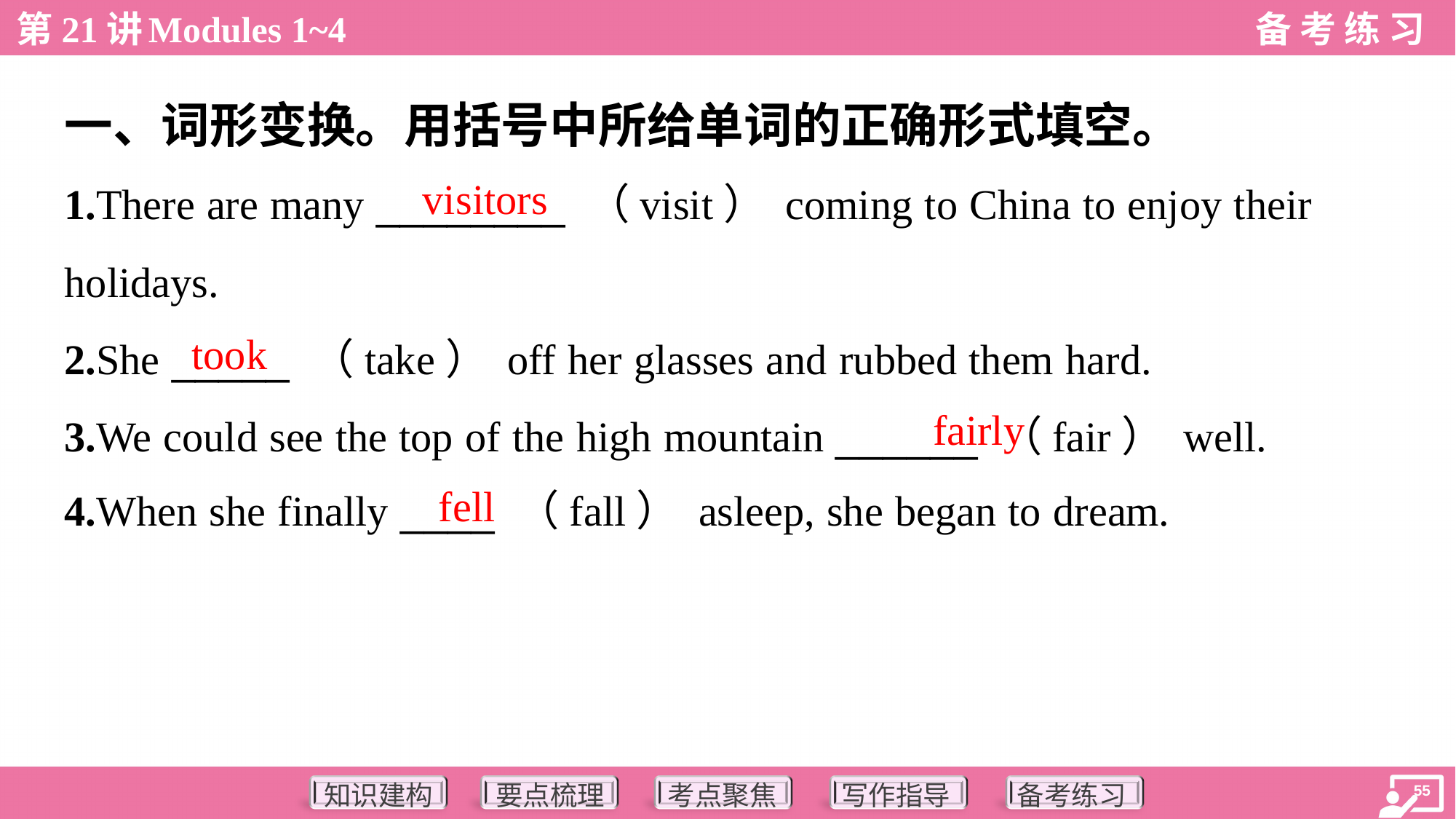

一、词形变换。用括号中所给单词的正确形式填空。
visitors
1.There are many ________ （visit） coming to China to enjoy their
holidays.
2.She _____ （take） off her glasses and rubbed them hard.
3.We could see the top of the high mountain ______ （fair） well.
4.When she finally ____ （fall） asleep, she began to dream.
took
fairly
fell